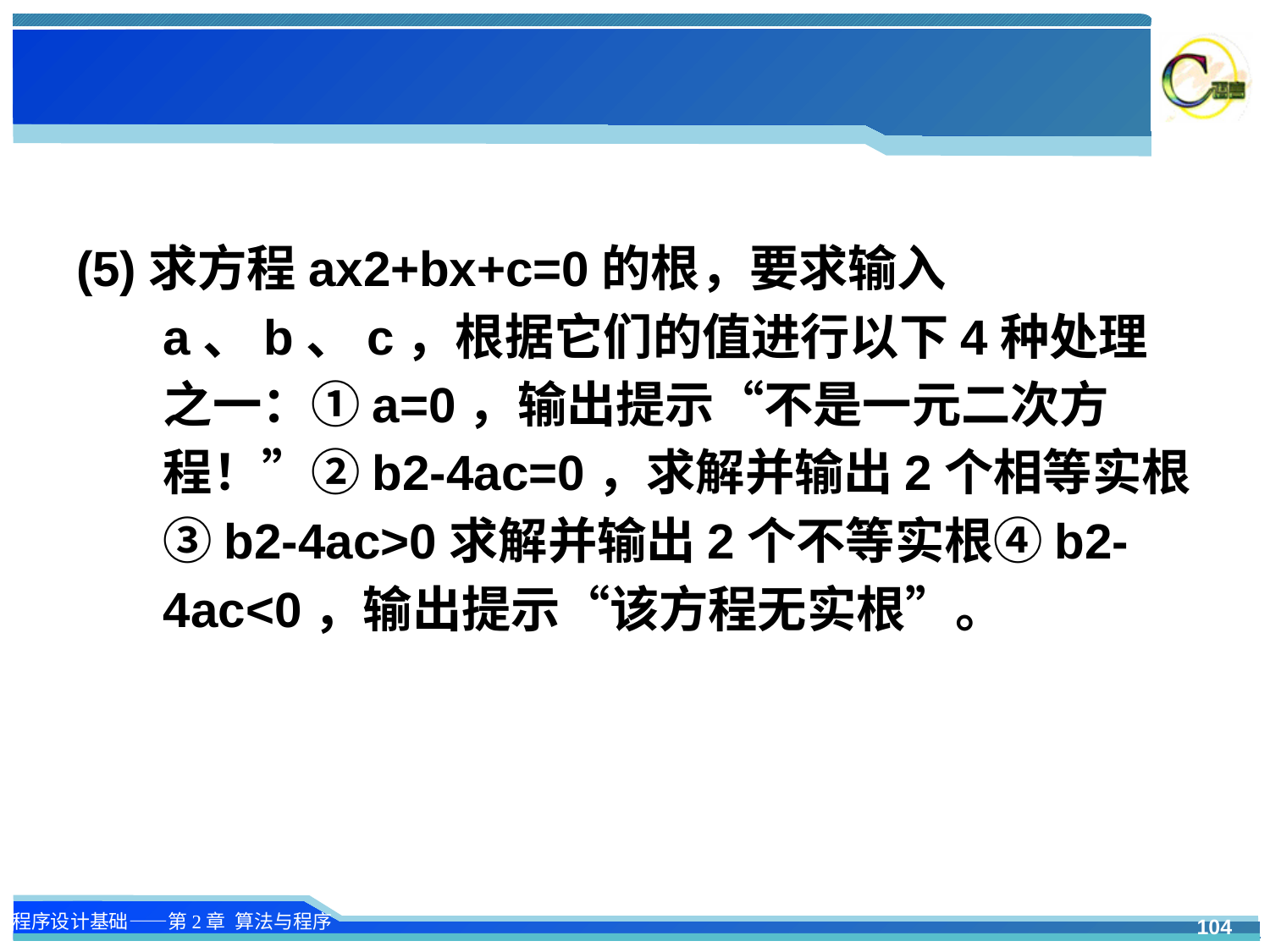

#
(5)求方程ax2+bx+c=0的根，要求输入a、b、c，根据它们的值进行以下4种处理之一：①a=0，输出提示“不是一元二次方程！”②b2-4ac=0，求解并输出2个相等实根③b2-4ac>0求解并输出2个不等实根④b2-4ac<0，输出提示“该方程无实根”。
104